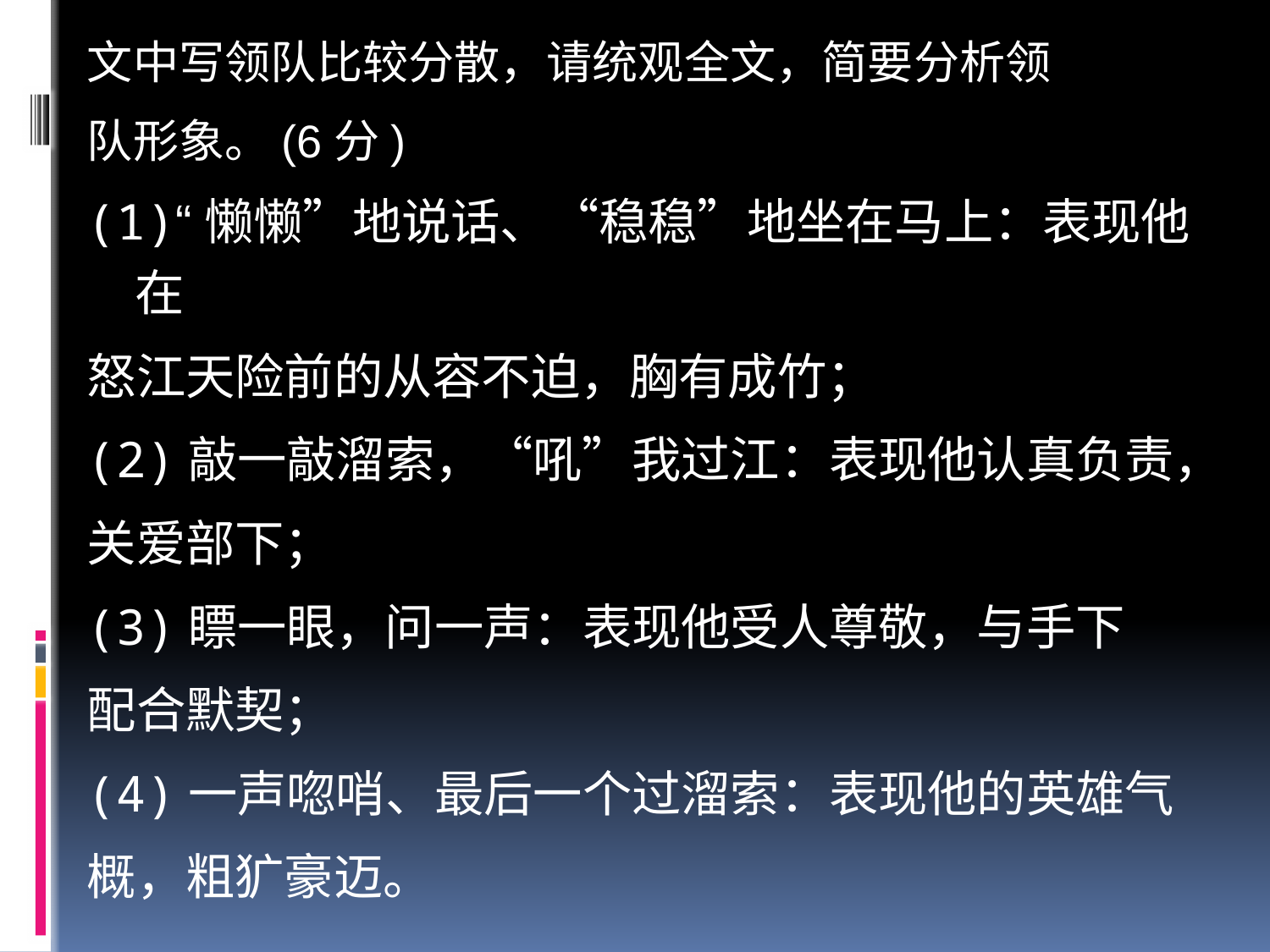

文中写领队比较分散，请统观全文，简要分析领
队形象。(6分)
(1)“懒懒”地说话、“稳稳”地坐在马上：表现他在
怒江天险前的从容不迫，胸有成竹；
(2)敲一敲溜索，“吼”我过江：表现他认真负责，
关爱部下；
(3)瞟一眼，问一声：表现他受人尊敬，与手下
配合默契；
(4)一声唿哨、最后一个过溜索：表现他的英雄气
概，粗犷豪迈。